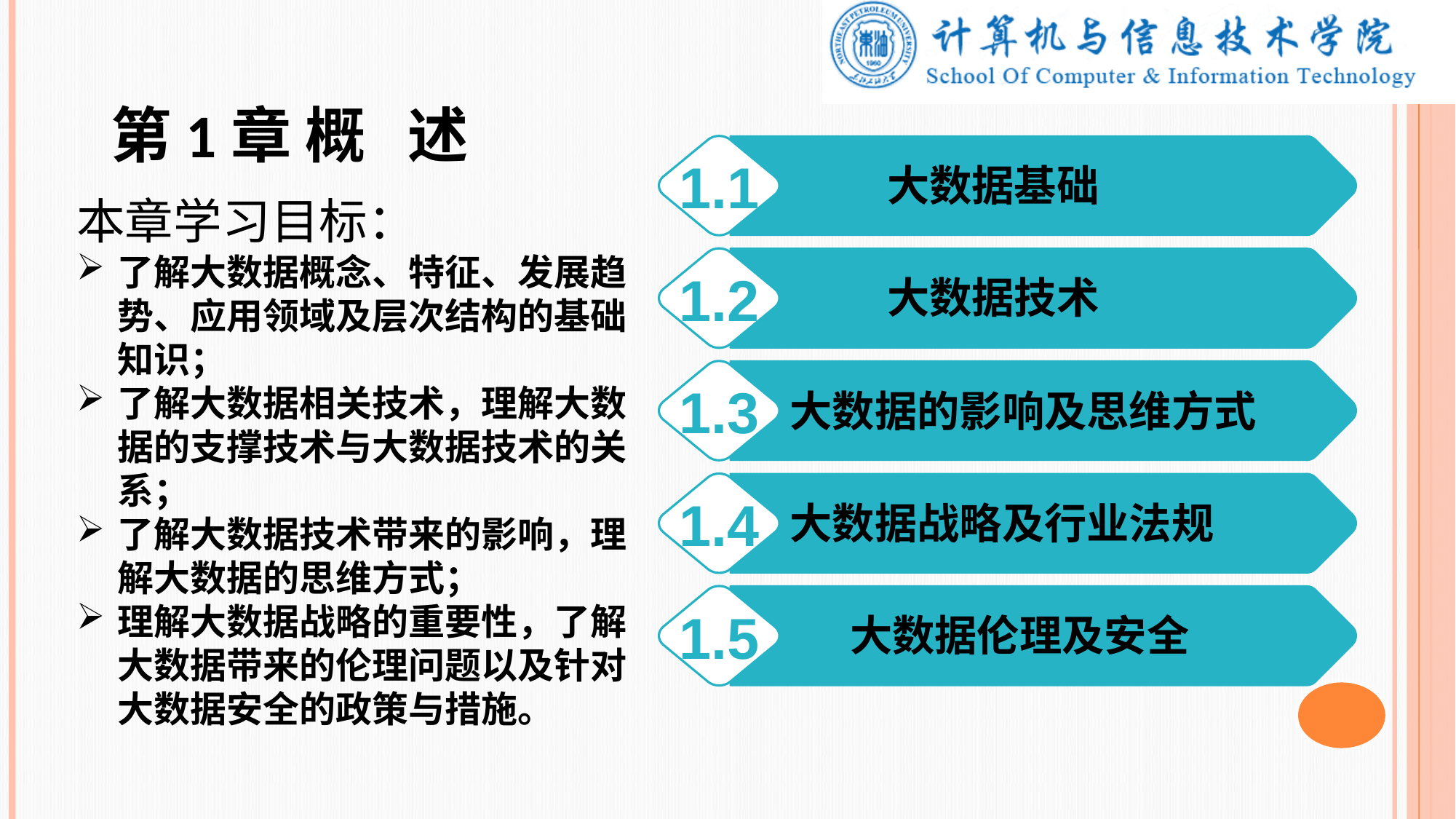

第1章 概   述
1.1

大数据基础
本章学习目标：
了解大数据概念、特征、发展趋势、应用领域及层次结构的基础知识；
了解大数据相关技术，理解大数据的支撑技术与大数据技术的关系；
了解大数据技术带来的影响，理解大数据的思维方式；
理解大数据战略的重要性，了解大数据带来的伦理问题以及针对大数据安全的政策与措施。

1.2

大数据技术
1.3

大数据的影响及思维方式
1.4

大数据战略及行业法规
1.5

大数据伦理及安全